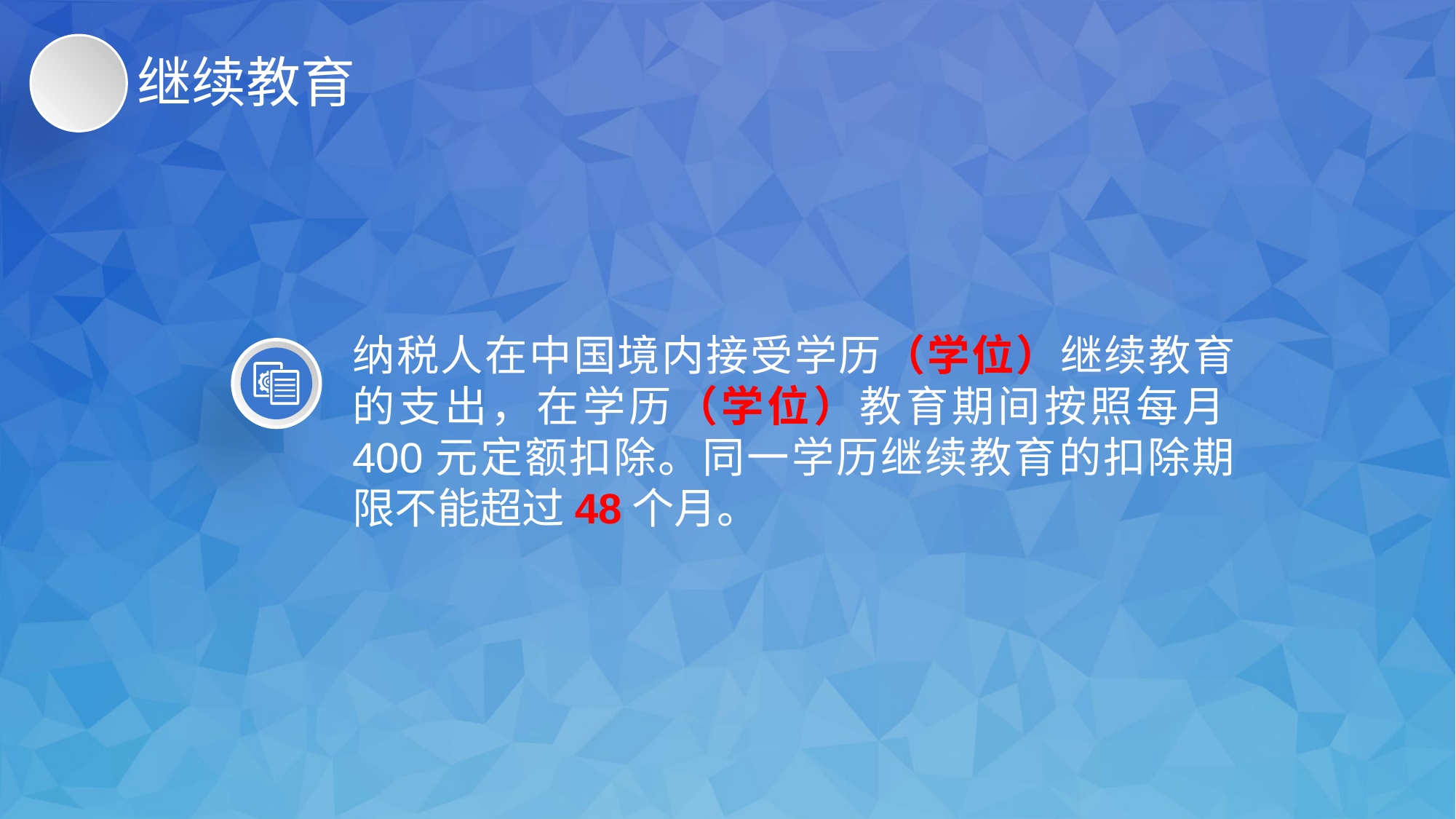

继续教育
纳税人在中国境内接受学历（学位）继续教育的支出，在学历（学位）教育期间按照每月400元定额扣除。同一学历继续教育的扣除期限不能超过48个月。